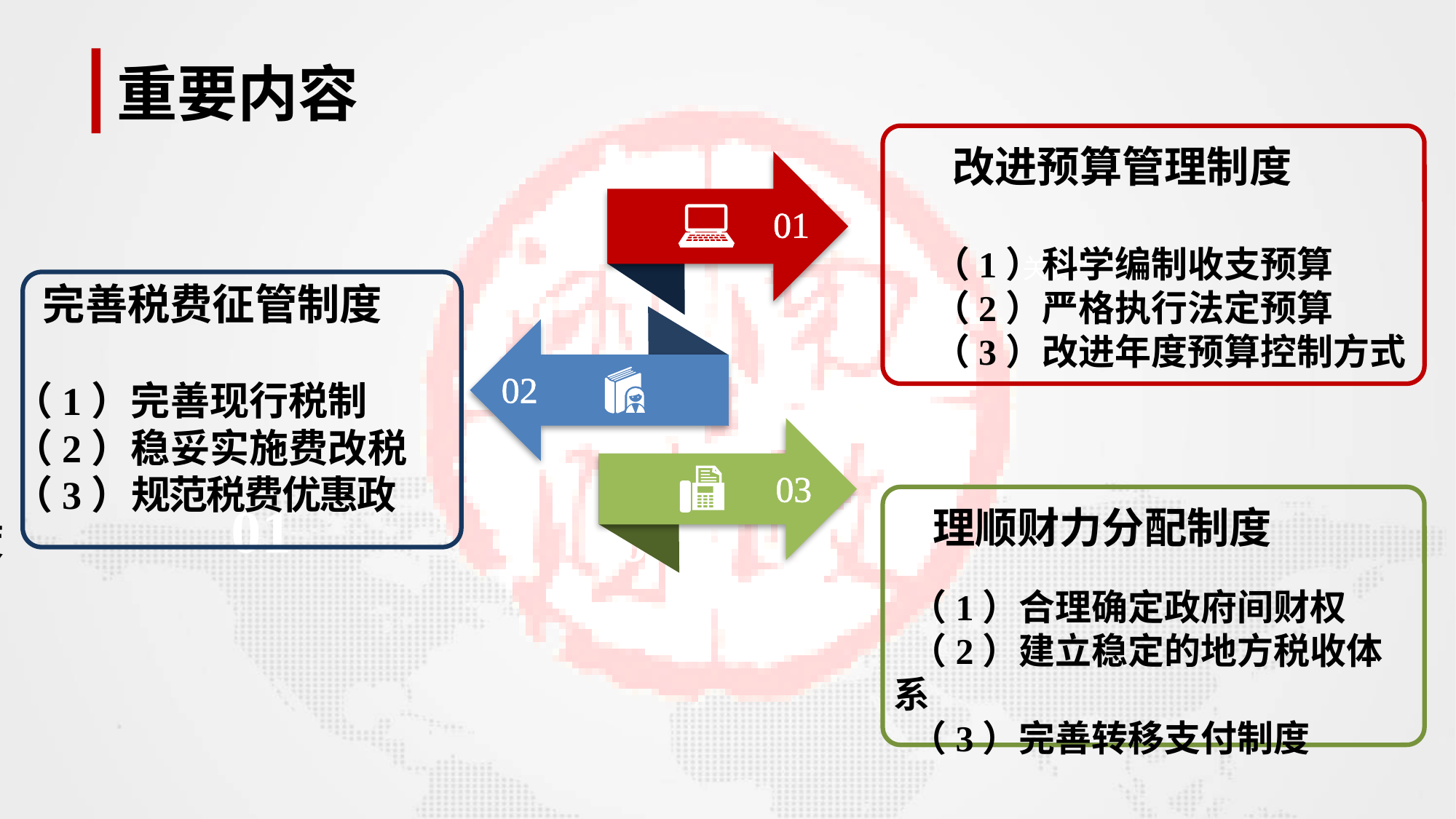

重要内容

  改进预算管理制度

（1）科学编制收支预算
（2）严格执行法定预算
（3）改进年度预算控制方式

01

关键字
  完善税费征管制度

（1）完善现行税制
（2）稳妥实施费改税
（3）规范税费优惠政策

02

03

01

02
   理顺财力分配制度

 （1）合理确定政府间财权
 （2）建立稳定的地方税收体系
 （3）完善转移支付制度